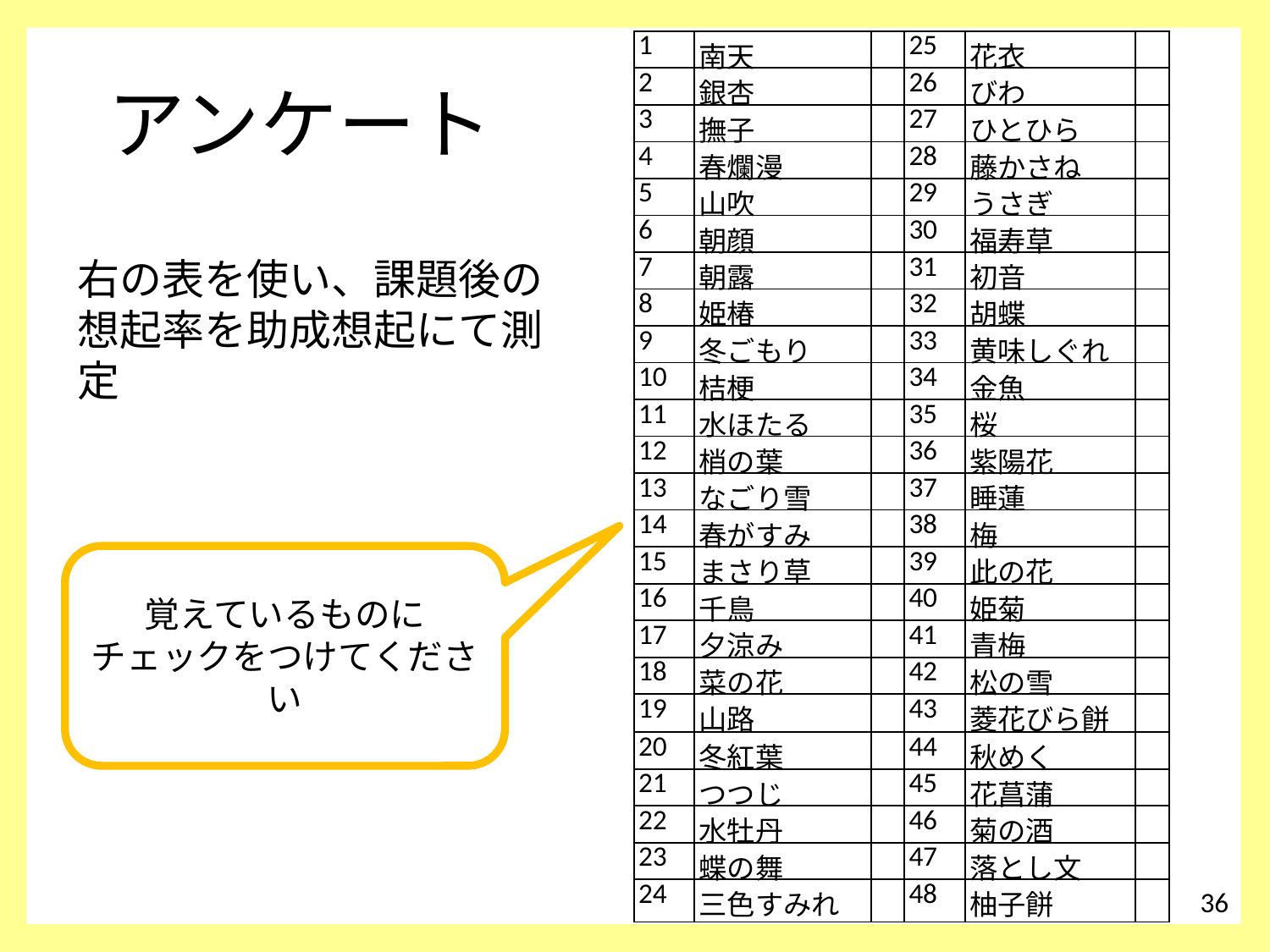

| 1 | 南天 |  | 25 | 花衣 |  |
| --- | --- | --- | --- | --- | --- |
| 2 | 銀杏 |  | 26 | びわ |  |
| 3 | 撫子 |  | 27 | ひとひら |  |
| 4 | 春爛漫 |  | 28 | 藤かさね |  |
| 5 | 山吹 |  | 29 | うさぎ |  |
| 6 | 朝顔 |  | 30 | 福寿草 |  |
| 7 | 朝露 |  | 31 | 初音 |  |
| 8 | 姫椿 |  | 32 | 胡蝶 |  |
| 9 | 冬ごもり |  | 33 | 黄味しぐれ |  |
| 10 | 桔梗 |  | 34 | 金魚 |  |
| 11 | 水ほたる |  | 35 | 桜 |  |
| 12 | 梢の葉 |  | 36 | 紫陽花 |  |
| 13 | なごり雪 |  | 37 | 睡蓮 |  |
| 14 | 春がすみ |  | 38 | 梅 |  |
| 15 | まさり草 |  | 39 | 此の花 |  |
| 16 | 千鳥 |  | 40 | 姫菊 |  |
| 17 | 夕涼み |  | 41 | 青梅 |  |
| 18 | 菜の花 |  | 42 | 松の雪 |  |
| 19 | 山路 |  | 43 | 菱花びら餅 |  |
| 20 | 冬紅葉 |  | 44 | 秋めく |  |
| 21 | つつじ |  | 45 | 花菖蒲 |  |
| 22 | 水牡丹 |  | 46 | 菊の酒 |  |
| 23 | 蝶の舞 |  | 47 | 落とし文 |  |
| 24 | 三色すみれ |  | 48 | 柚子餅 |  |
# アンケート
右の表を使い、課題後の想起率を助成想起にて測定
覚えているものに
チェックをつけてください
36